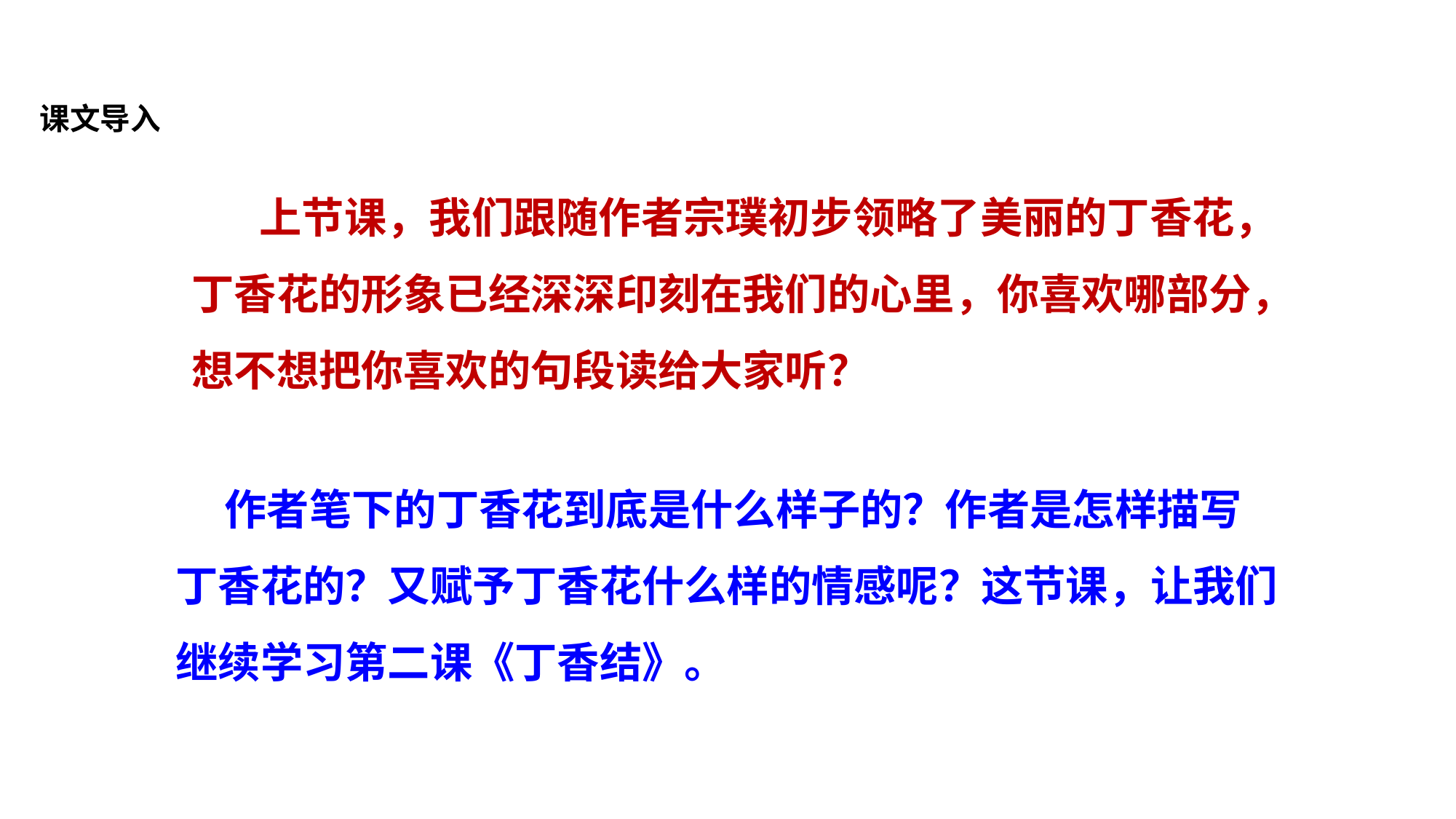

课文导入
      上节课，我们跟随作者宗璞初步领略了美丽的丁香花，丁香花的形象已经深深印刻在我们的心里，你喜欢哪部分，想不想把你喜欢的句段读给大家听？

    作者笔下的丁香花到底是什么样子的？作者是怎样描写丁香花的？又赋予丁香花什么样的情感呢？这节课，让我们继续学习第二课《丁香结》。